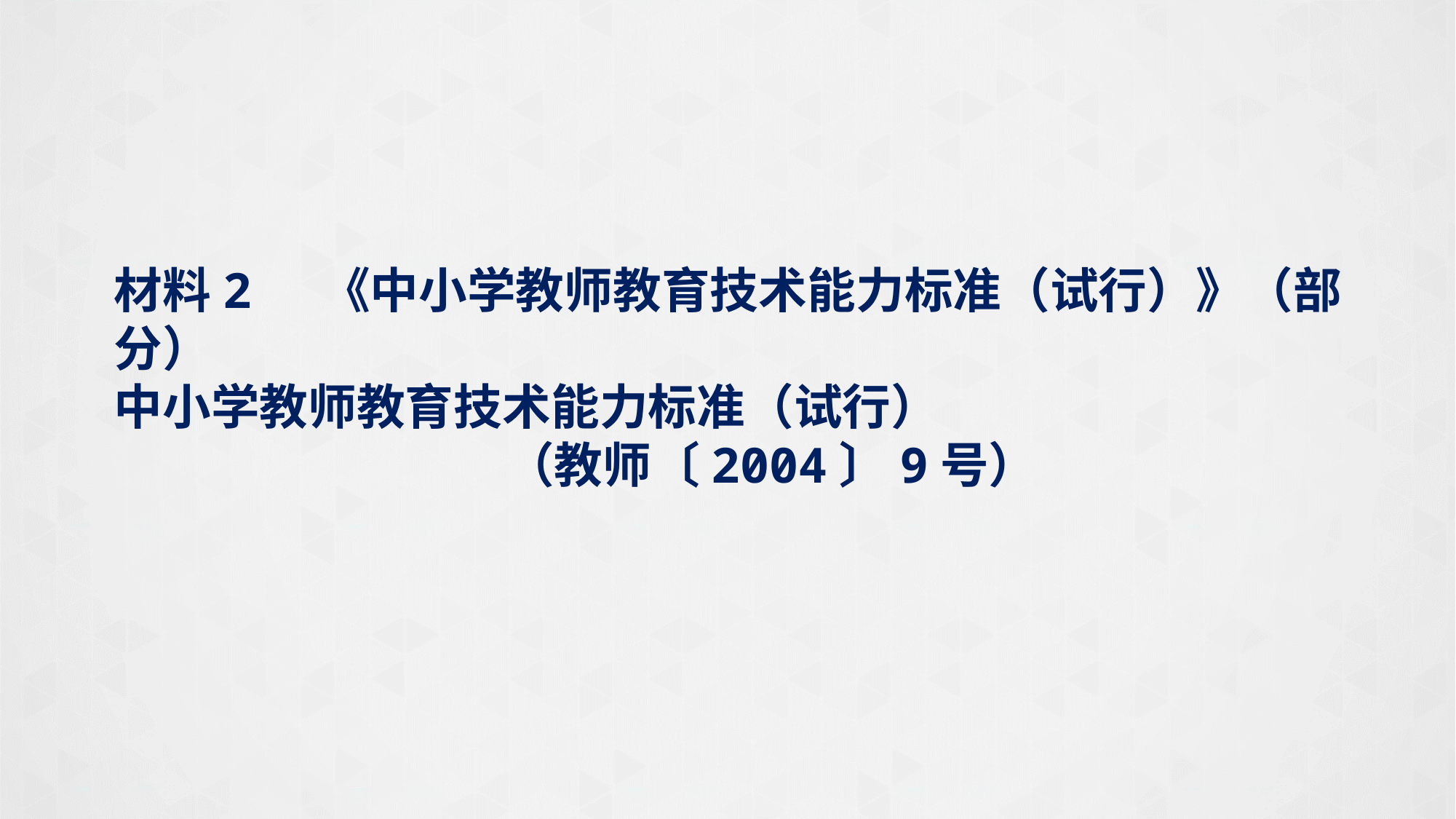

材料2  《中小学教师教育技术能力标准（试行）》（部分）
中小学教师教育技术能力标准（试行）
（教师〔2004〕9号）